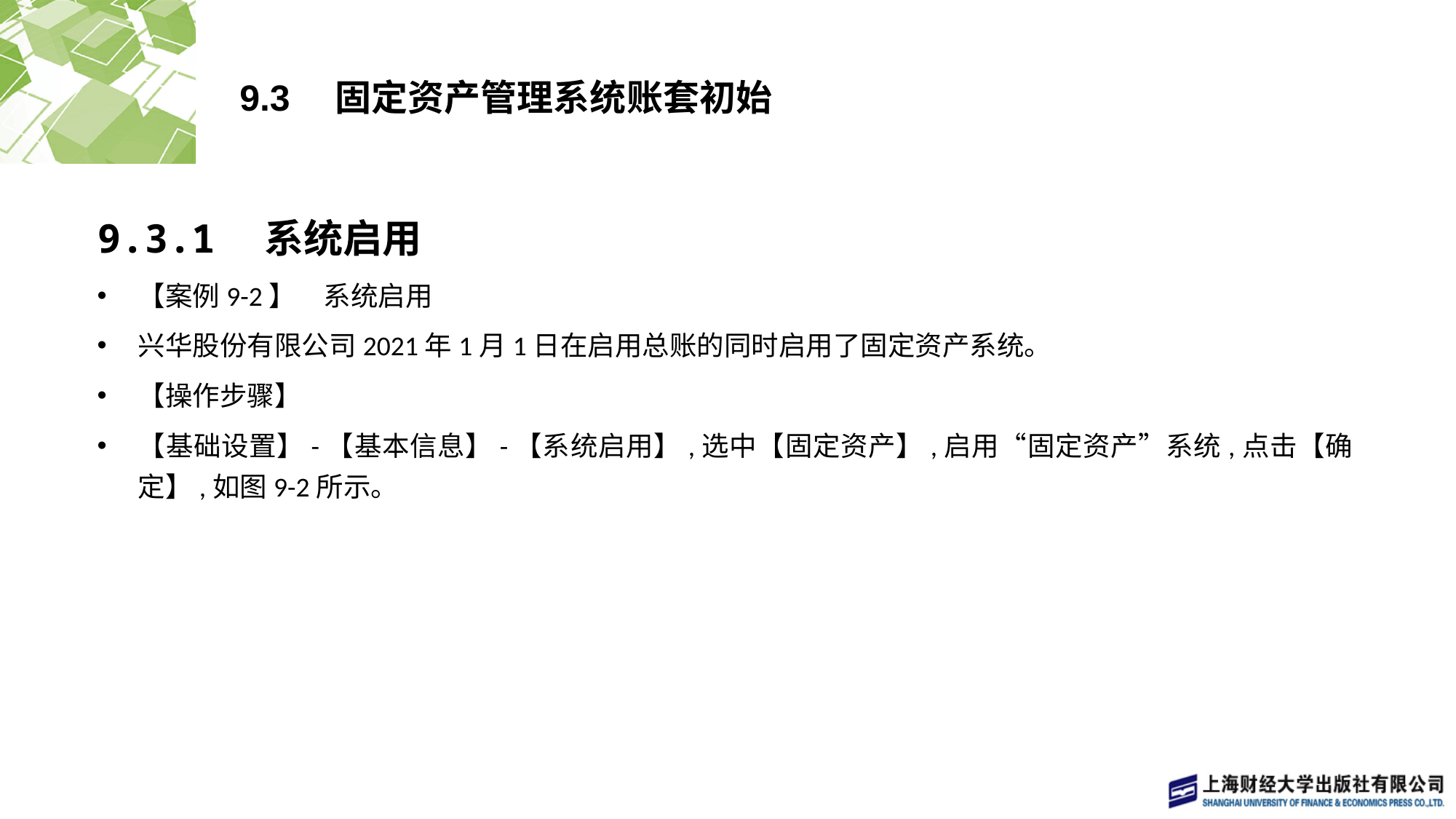

# 9.3　固定资产管理系统账套初始
9.3.1　系统启用
【案例9-2】　系统启用
兴华股份有限公司2021年1月1日在启用总账的同时启用了固定资产系统。
【操作步骤】
【基础设置】-【基本信息】-【系统启用】,选中【固定资产】,启用“固定资产”系统,点击【确定】,如图9-2所示。